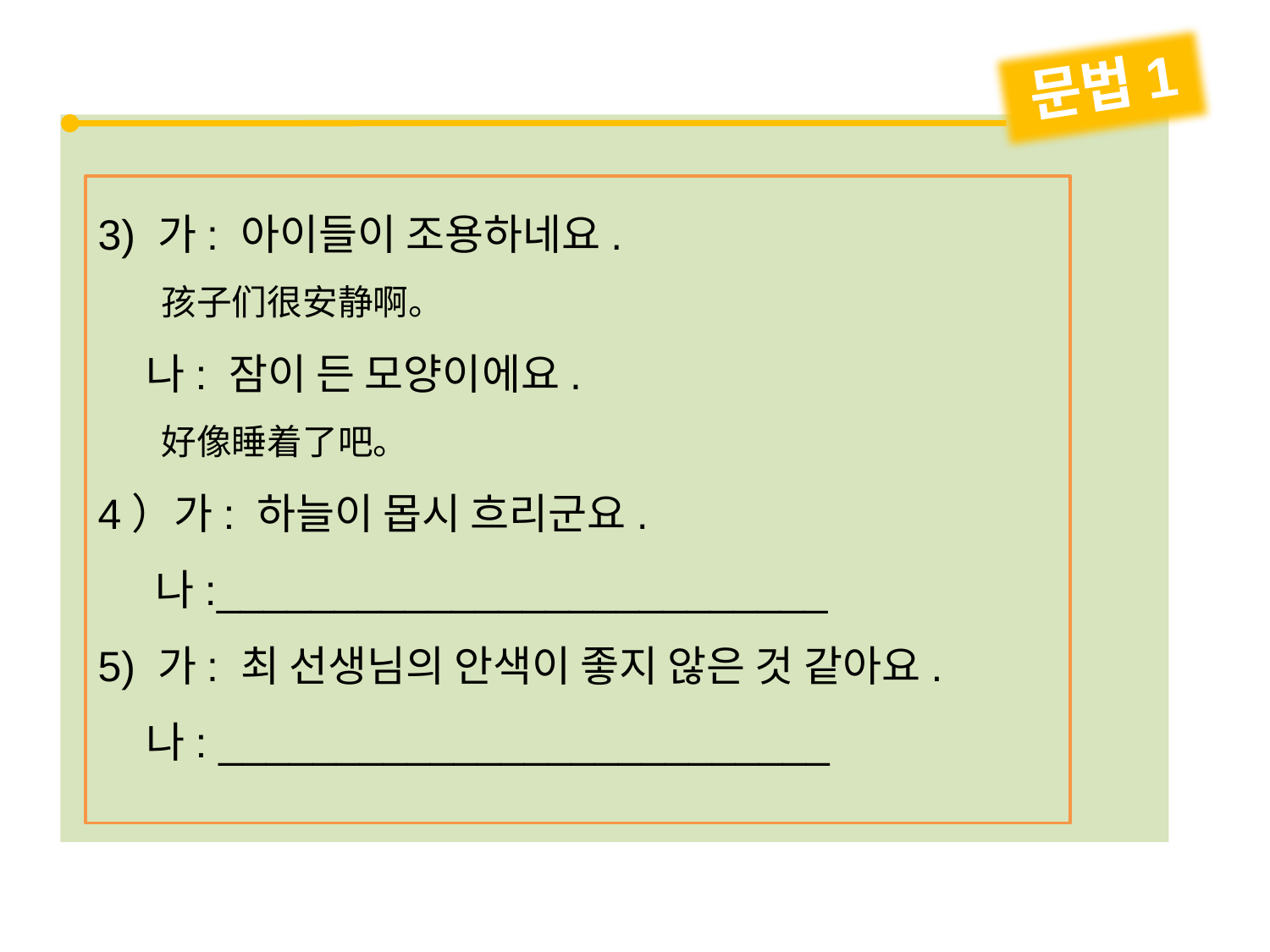

문법1

3) 가: 아이들이 조용하네요.
       孩子们很安静啊。
    나: 잠이 든 모양이에요.
       好像睡着了吧。
4）가: 하늘이 몹시 흐리군요.
     나:__________________________
5) 가: 최 선생님의 안색이 좋지 않은 것 같아요.
    나: __________________________